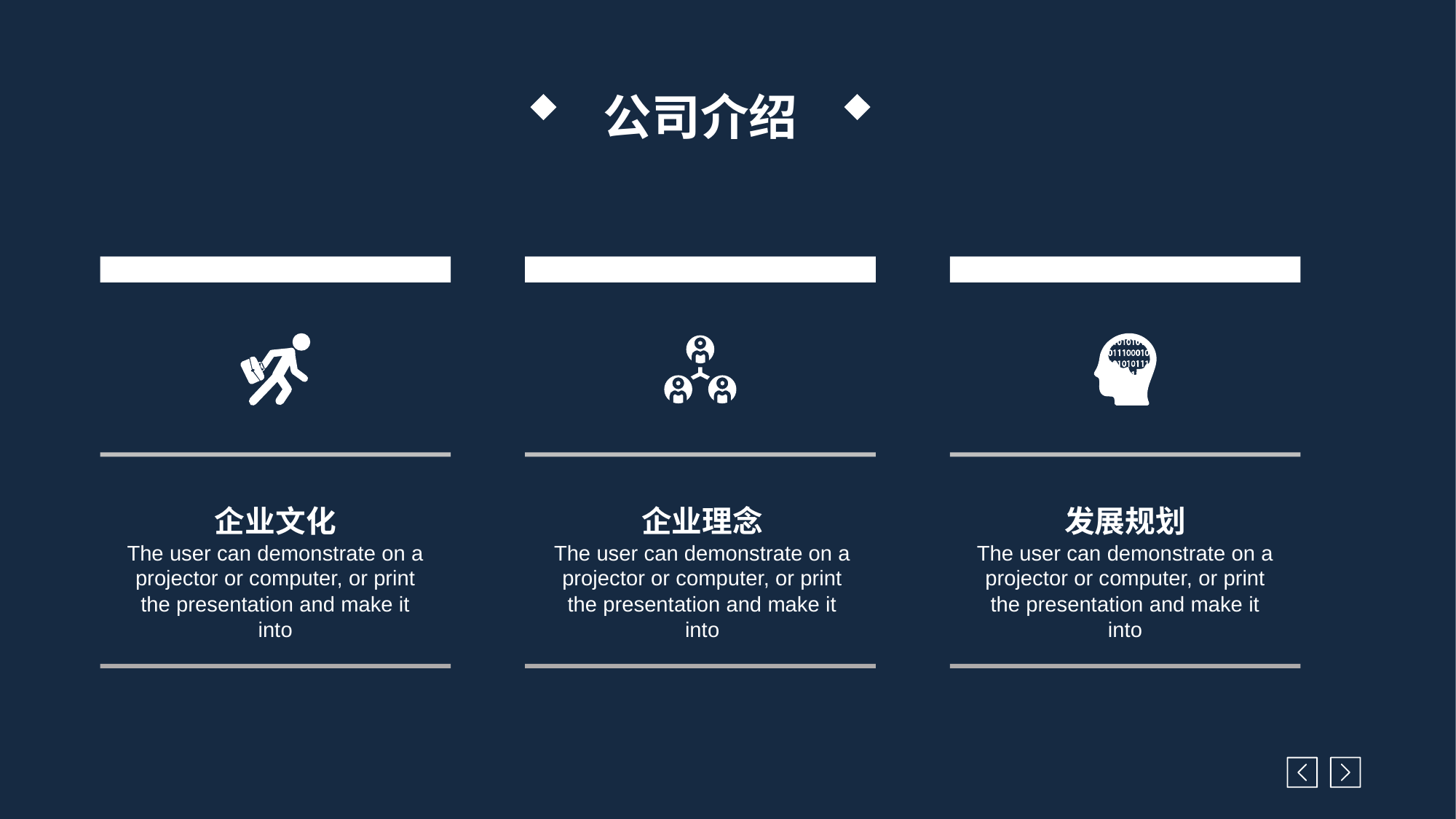

公司介绍

企业文化
The user can demonstrate on a projector or computer, or print the presentation and make it into
企业理念
The user can demonstrate on a projector or computer, or print the presentation and make it into
发展规划
The user can demonstrate on a projector or computer, or print the presentation and make it into